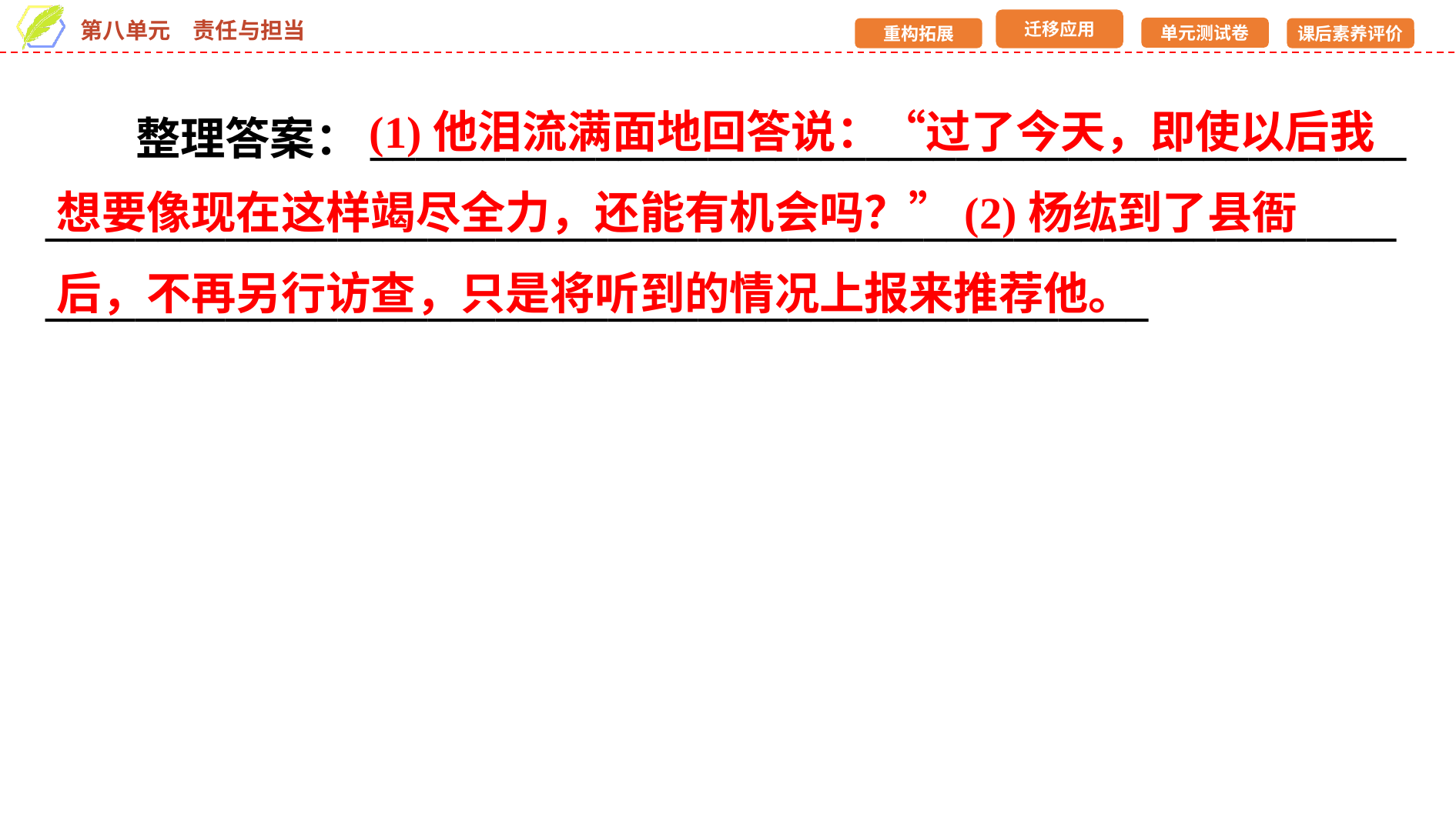

(1)他泪流满面地回答说：“过了今天，即使以后我想要像现在这样竭尽全力，还能有机会吗？”(2)杨纮到了县衙后，不再另行访查，只是将听到的情况上报来推荐他。
整理答案：______________________________________________ _____________________________________________________________________________________________________________